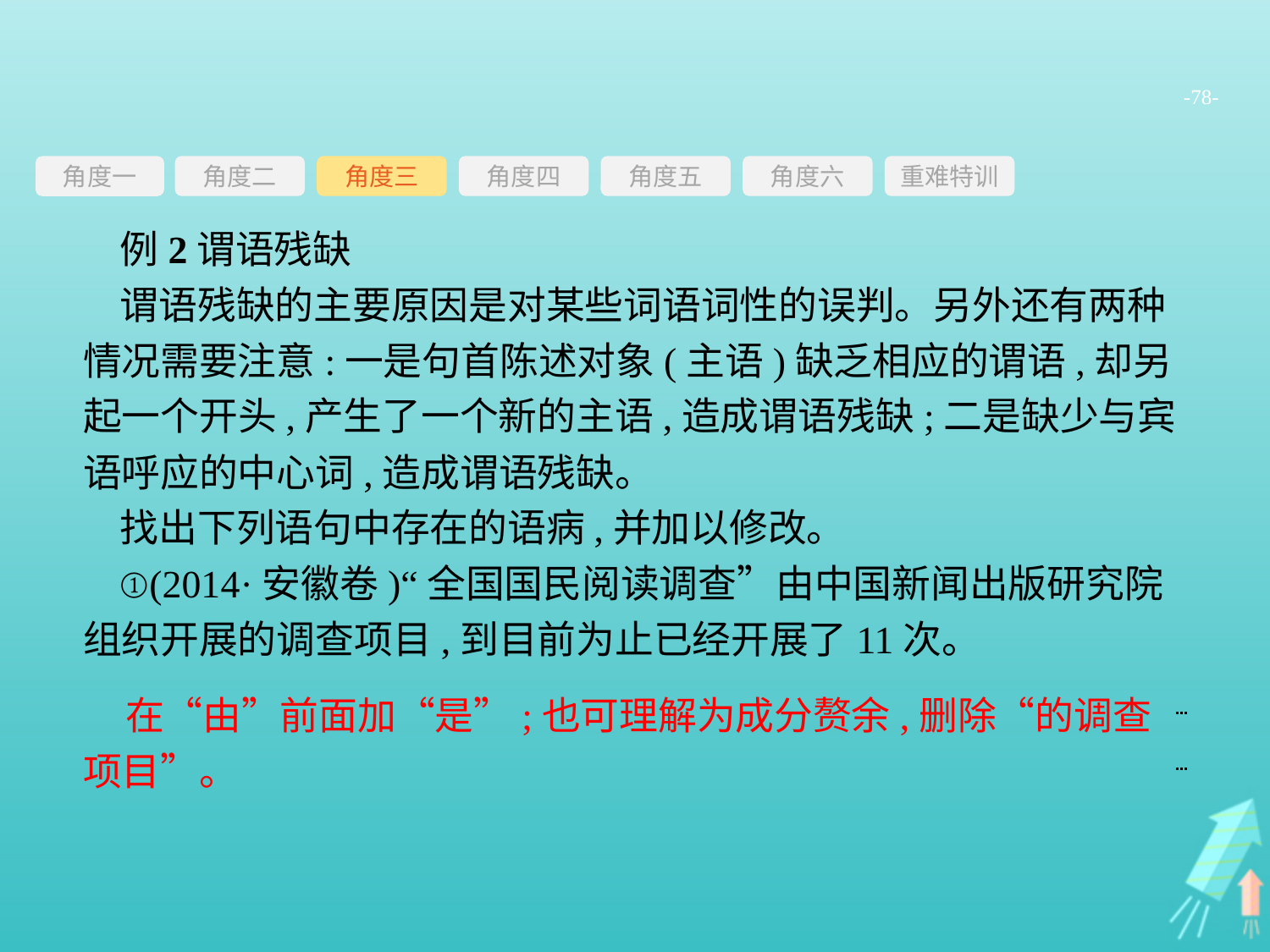

-78-
角度三
角度四
角度五
角度六
重难特训
角度二
角度一
例2谓语残缺
谓语残缺的主要原因是对某些词语词性的误判。另外还有两种情况需要注意:一是句首陈述对象(主语)缺乏相应的谓语,却另起一个开头,产生了一个新的主语,造成谓语残缺;二是缺少与宾语呼应的中心词,造成谓语残缺。
找出下列语句中存在的语病,并加以修改。
①(2014·安徽卷)“全国国民阅读调查”由中国新闻出版研究院组织开展的调查项目,到目前为止已经开展了11次。

在“由”前面加“是”;也可理解为成分赘余,删除“的调查项目”。